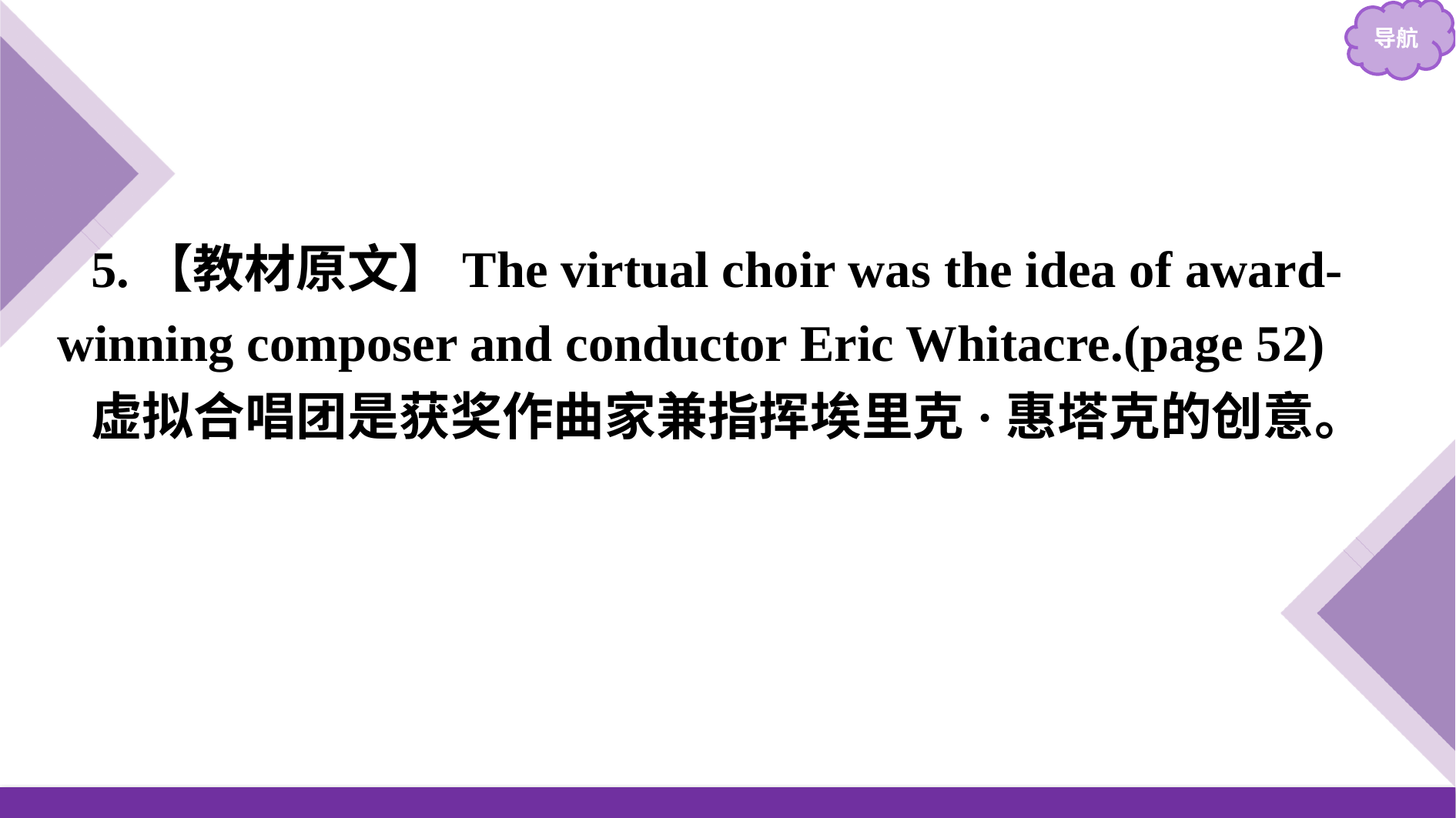

5.【教材原文】The virtual choir was the idea of award-winning composer and conductor Eric Whitacre.(page 52)
虚拟合唱团是获奖作曲家兼指挥埃里克·惠塔克的创意。